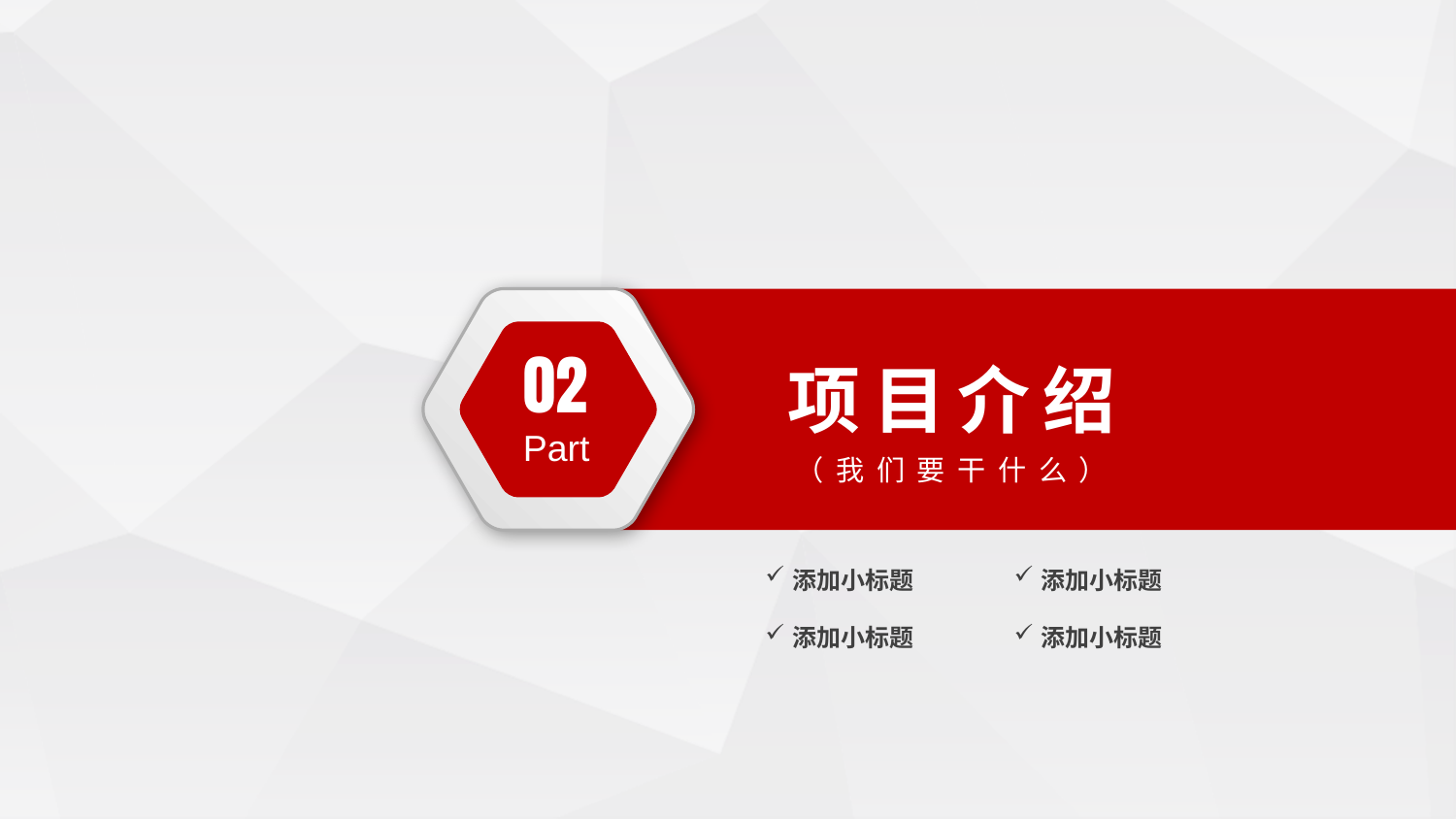

项目介绍
（我们要干什么）
02
Part
添加小标题
添加小标题
添加小标题
添加小标题